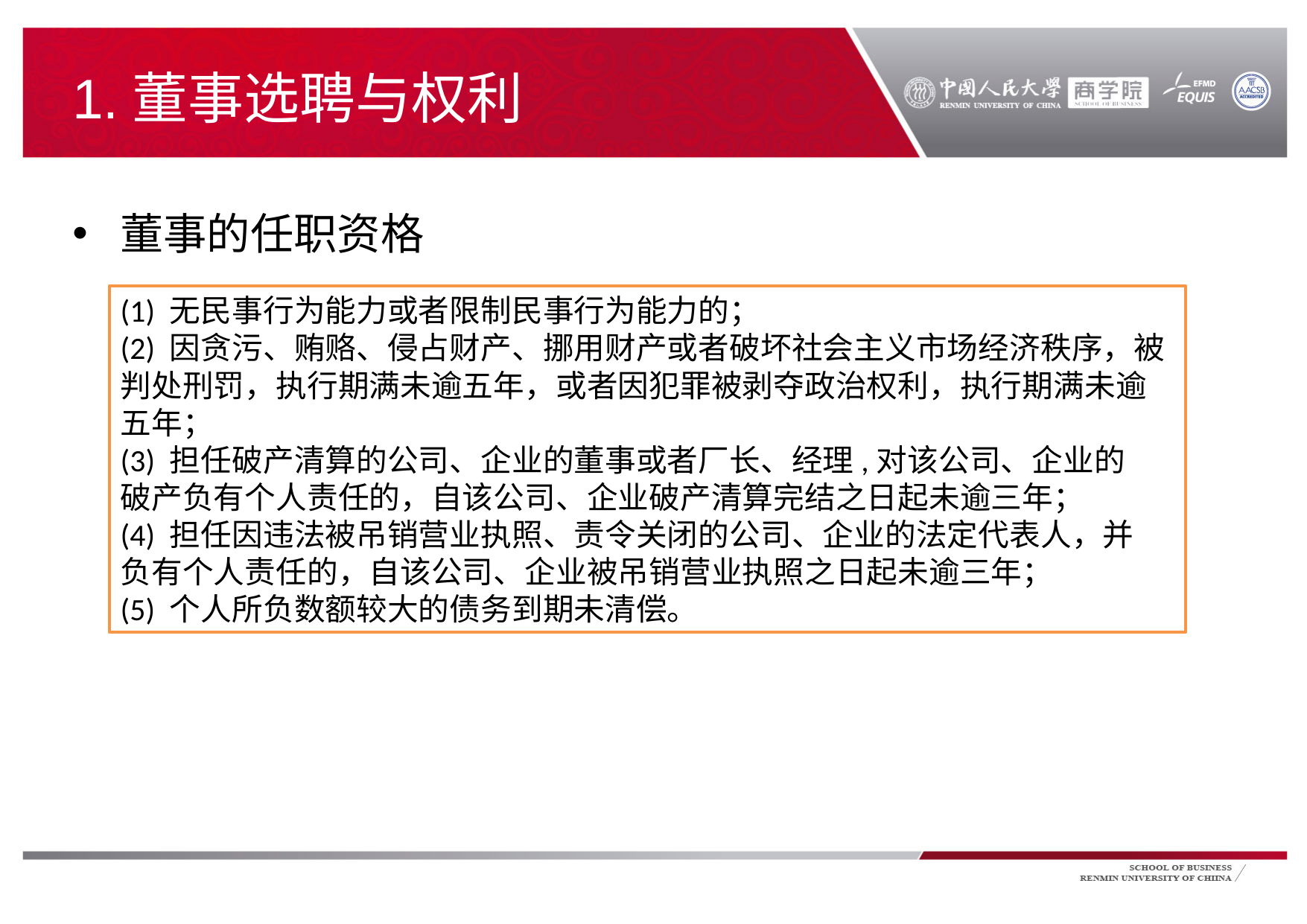

# 1.董事选聘与权利
董事的任职资格

(1) 无民事行为能力或者限制民事行为能力的；
(2) 因贪污、贿赂、侵占财产、挪用财产或者破坏社会主义市场经济秩序，被判处刑罚，执行期满未逾五年，或者因犯罪被剥夺政治权利，执行期满未逾
五年；
(3) 担任破产清算的公司、企业的董事或者厂长、经理,对该公司、企业的
破产负有个人责任的，自该公司、企业破产清算完结之日起未逾三年；
(4) 担任因违法被吊销营业执照、责令关闭的公司、企业的法定代表人，并
负有个人责任的，自该公司、企业被吊销营业执照之日起未逾三年；
(5) 个人所负数额较大的债务到期未清偿。